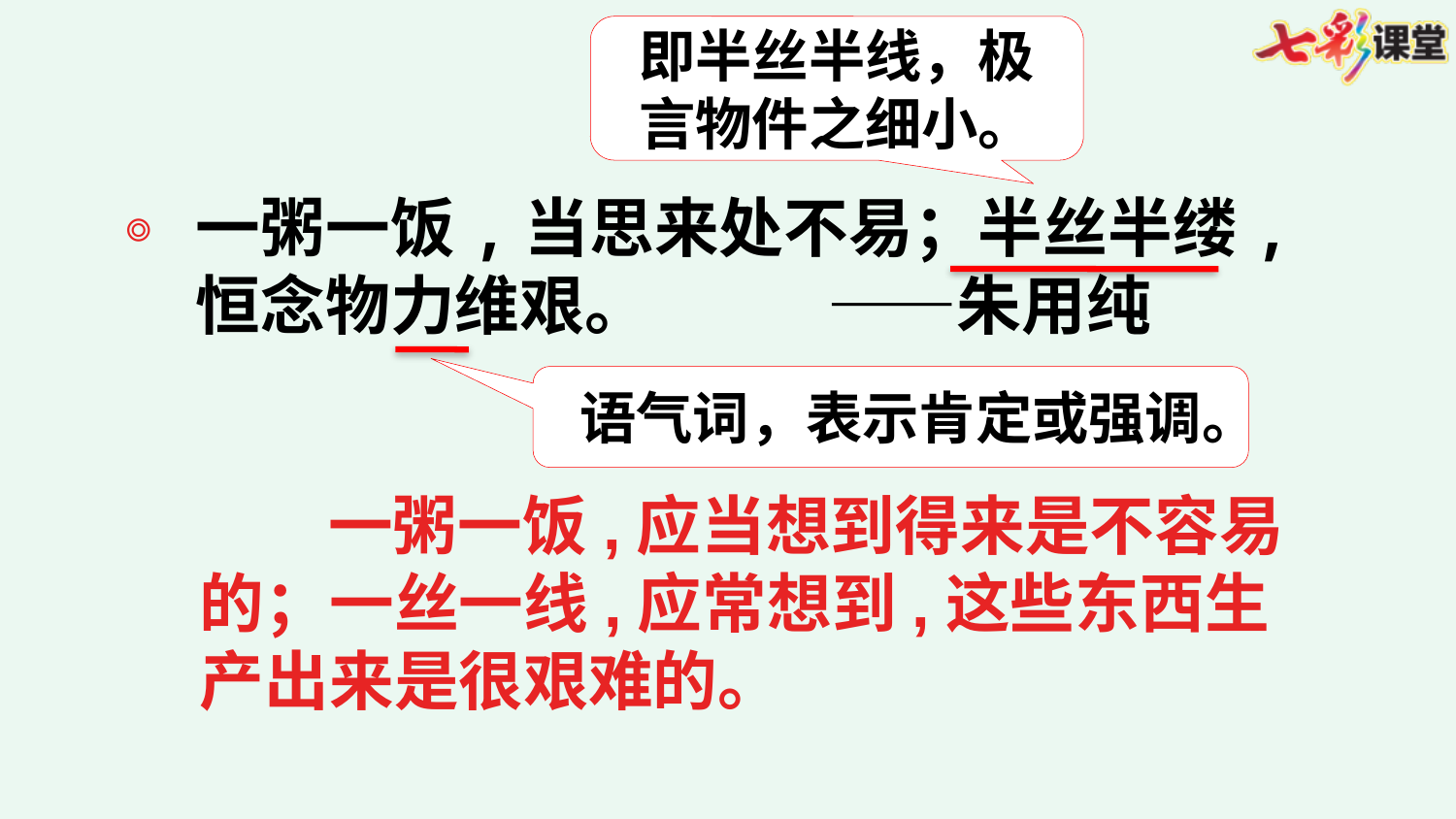

即半丝半线，极言物件之细小。
一粥一饭,当思来处不易；半丝半缕,恒念物力维艰。            ——朱用纯
语气词，表示肯定或强调。
一粥一饭,应当想到得来是不容易的；一丝一线,应常想到,这些东西生产出来是很艰难的。